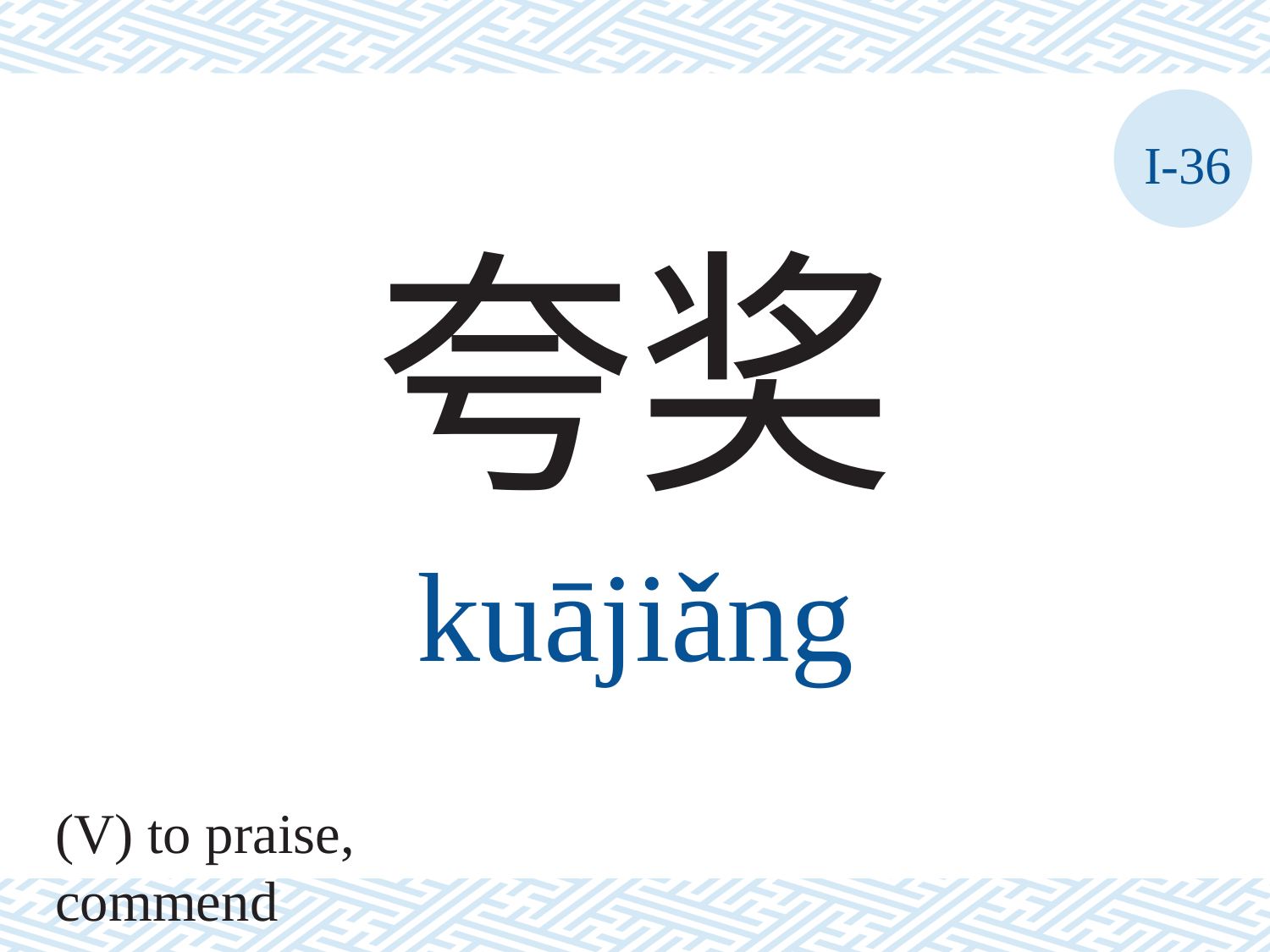

I-36
夸奖
kuājiǎng
(V) to praise, commend